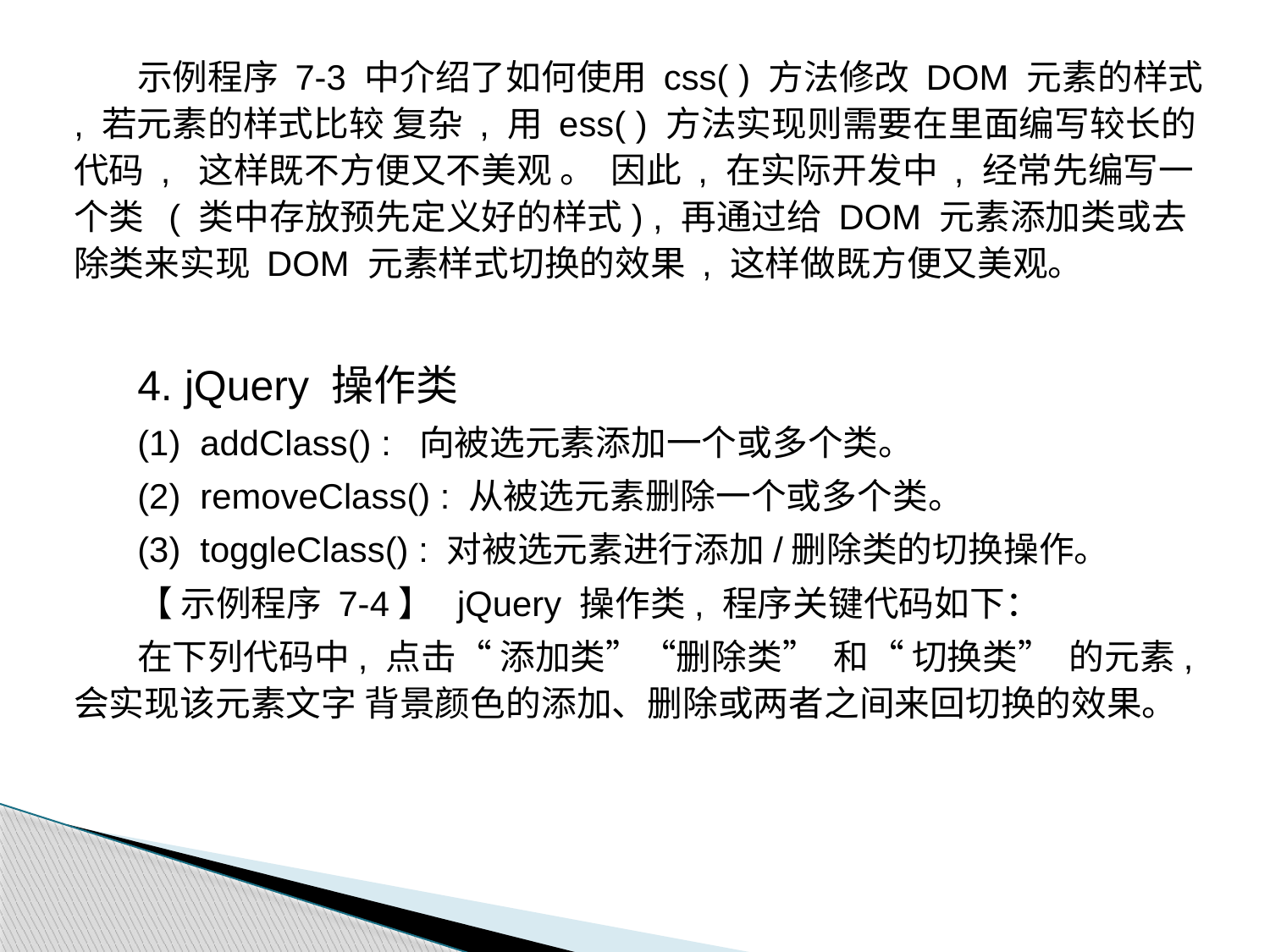

示例程序 7-3 中介绍了如何使用 css( ) 方法修改 DOM 元素的样式 , 若元素的样式比较 复杂 , 用 ess( ) 方法实现则需要在里面编写较长的代码 ,  这样既不方便又不美观 。  因此 , 在实际开发中 , 经常先编写一个类  ( 类中存放预先定义好的样式) , 再通过给 DOM 元素添加类或去除类来实现 DOM 元素样式切换的效果 , 这样做既方便又美观。

4. jQuery 操作类
(1)  addClass() :  向被选元素添加一个或多个类。
(2)  removeClass() : 从被选元素删除一个或多个类。
(3)  toggleClass() : 对被选元素进行添加/删除类的切换操作。
【 示例程序 7-4】  jQuery 操作类, 程序关键代码如下：
在下列代码中, 点击“ 添加类”“删除类”  和“ 切换类”  的元素, 会实现该元素文字 背景颜色的添加、删除或两者之间来回切换的效果。